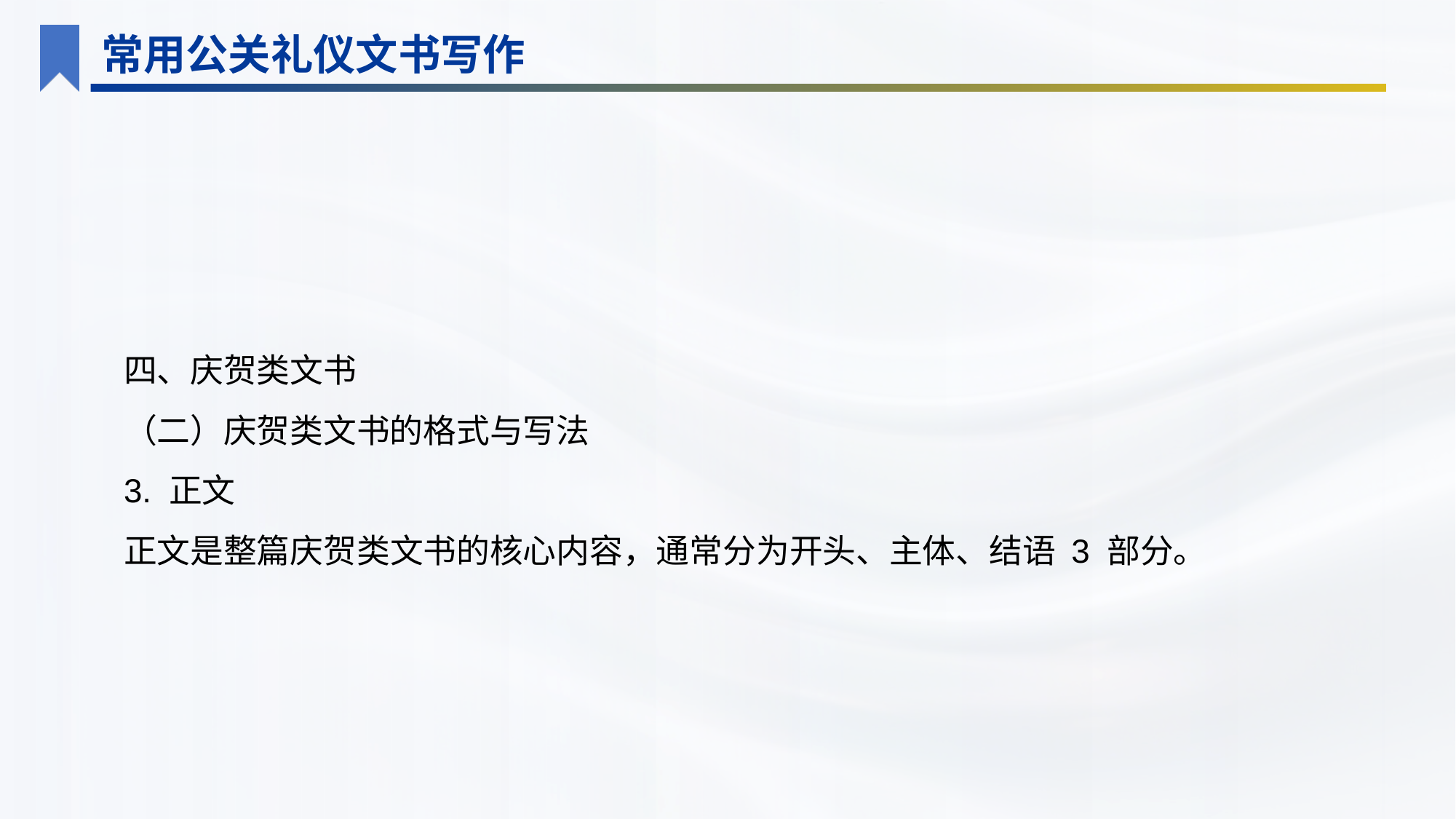

常用公关礼仪文书写作
四、庆贺类文书
（二）庆贺类文书的格式与写法
3. 正文
正文是整篇庆贺类文书的核心内容，通常分为开头、主体、结语 3 部分。